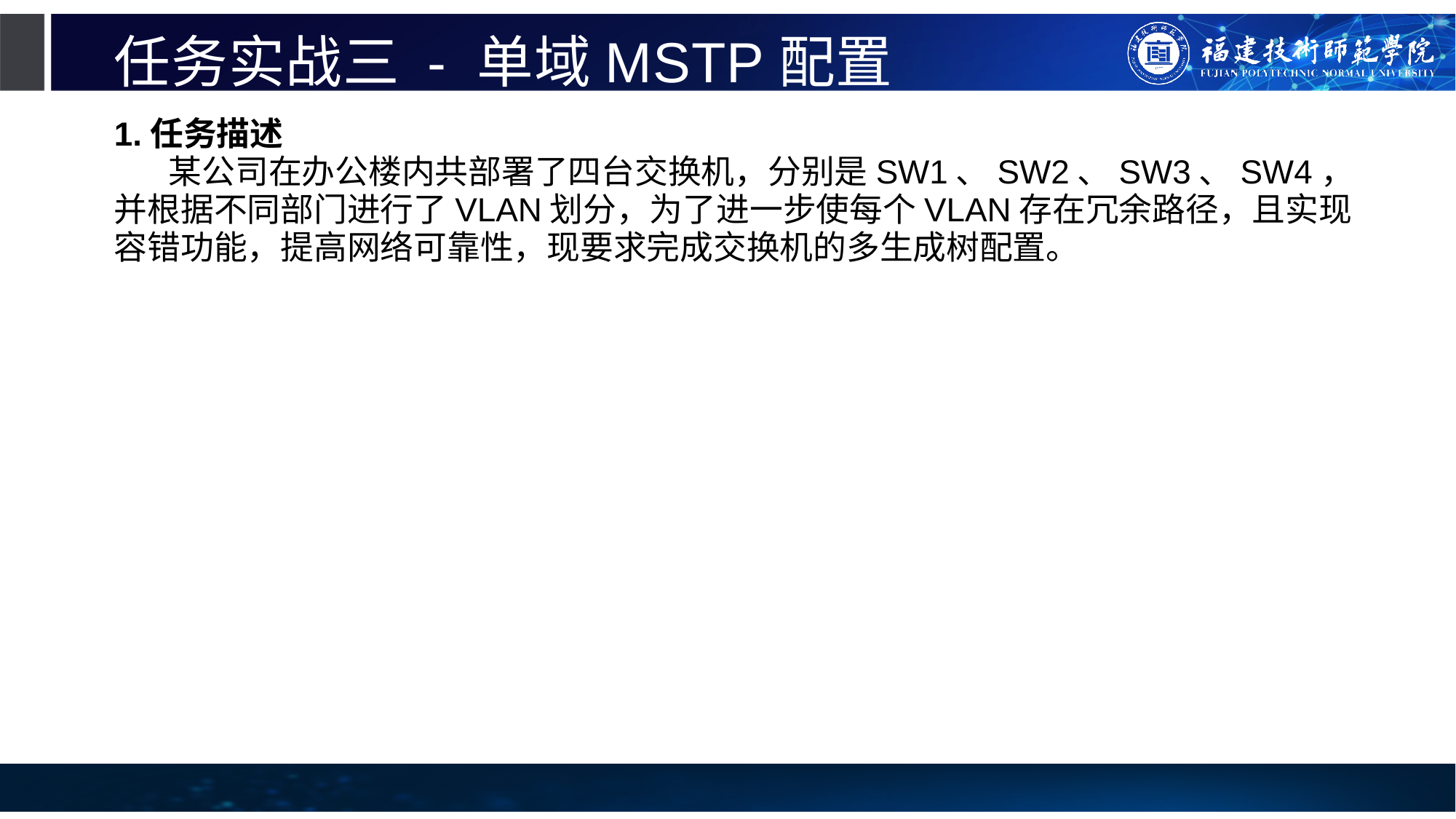

# 任务实战三 - 单域MSTP配置
1.任务描述
某公司在办公楼内共部署了四台交换机，分别是SW1、SW2、SW3、SW4，并根据不同部门进行了VLAN划分，为了进一步使每个VLAN存在冗余路径，且实现容错功能，提高网络可靠性，现要求完成交换机的多生成树配置。